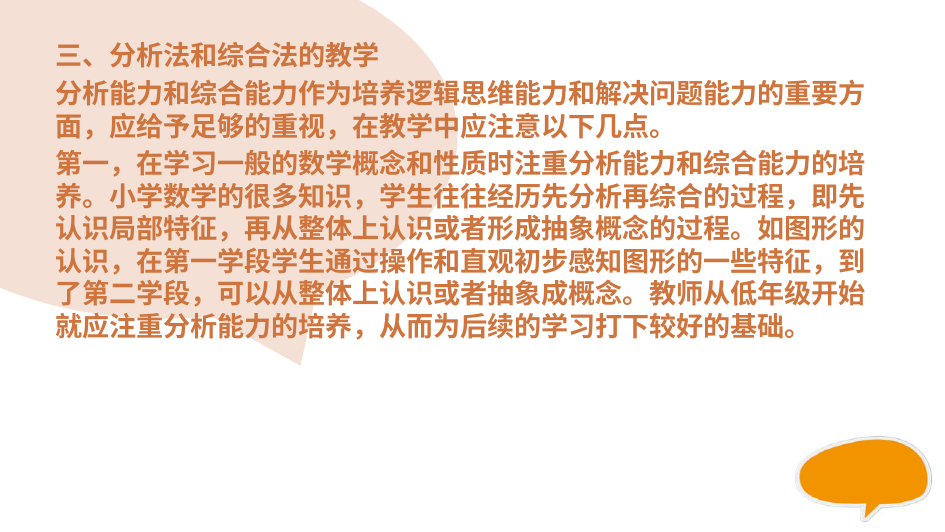

#
三、分析法和综合法的教学
分析能力和综合能力作为培养逻辑思维能力和解决问题能力的重要方面，应给予足够的重视，在教学中应注意以下几点。
第一，在学习一般的数学概念和性质时注重分析能力和综合能力的培养。小学数学的很多知识，学生往往经历先分析再综合的过程，即先认识局部特征，再从整体上认识或者形成抽象概念的过程。如图形的认识，在第一学段学生通过操作和直观初步感知图形的一些特征，到了第二学段，可以从整体上认识或者抽象成概念。教师从低年级开始就应注重分析能力的培养，从而为后续的学习打下较好的基础。